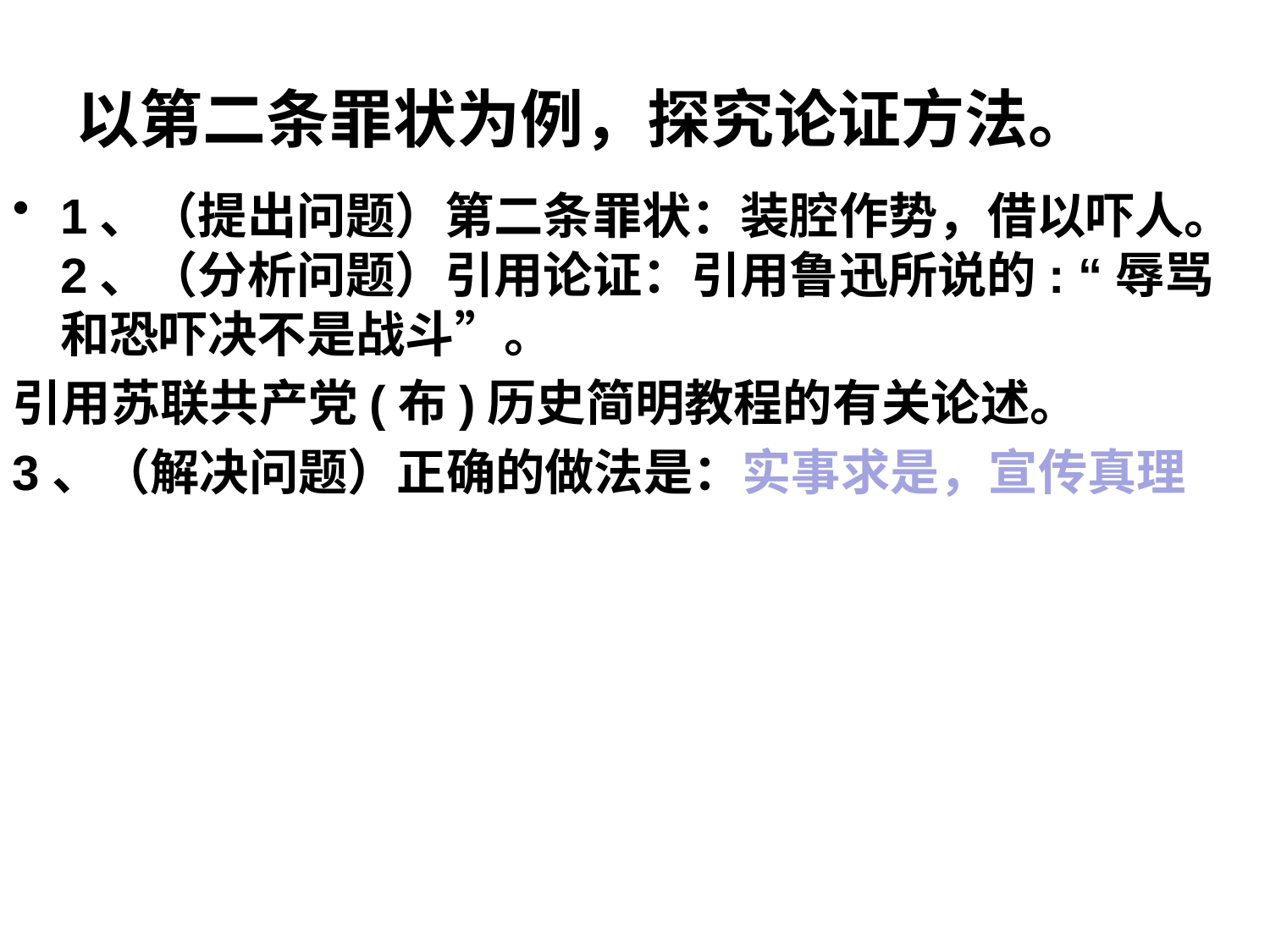

# 以第二条罪状为例，探究论证方法。
1、（提出问题）第二条罪状：装腔作势，借以吓人。2、（分析问题）引用论证：引用鲁迅所说的: “辱骂和恐吓决不是战斗”。
引用苏联共产党(布)历史简明教程的有关论述。
3、（解决问题）正确的做法是：实事求是，宣传真理